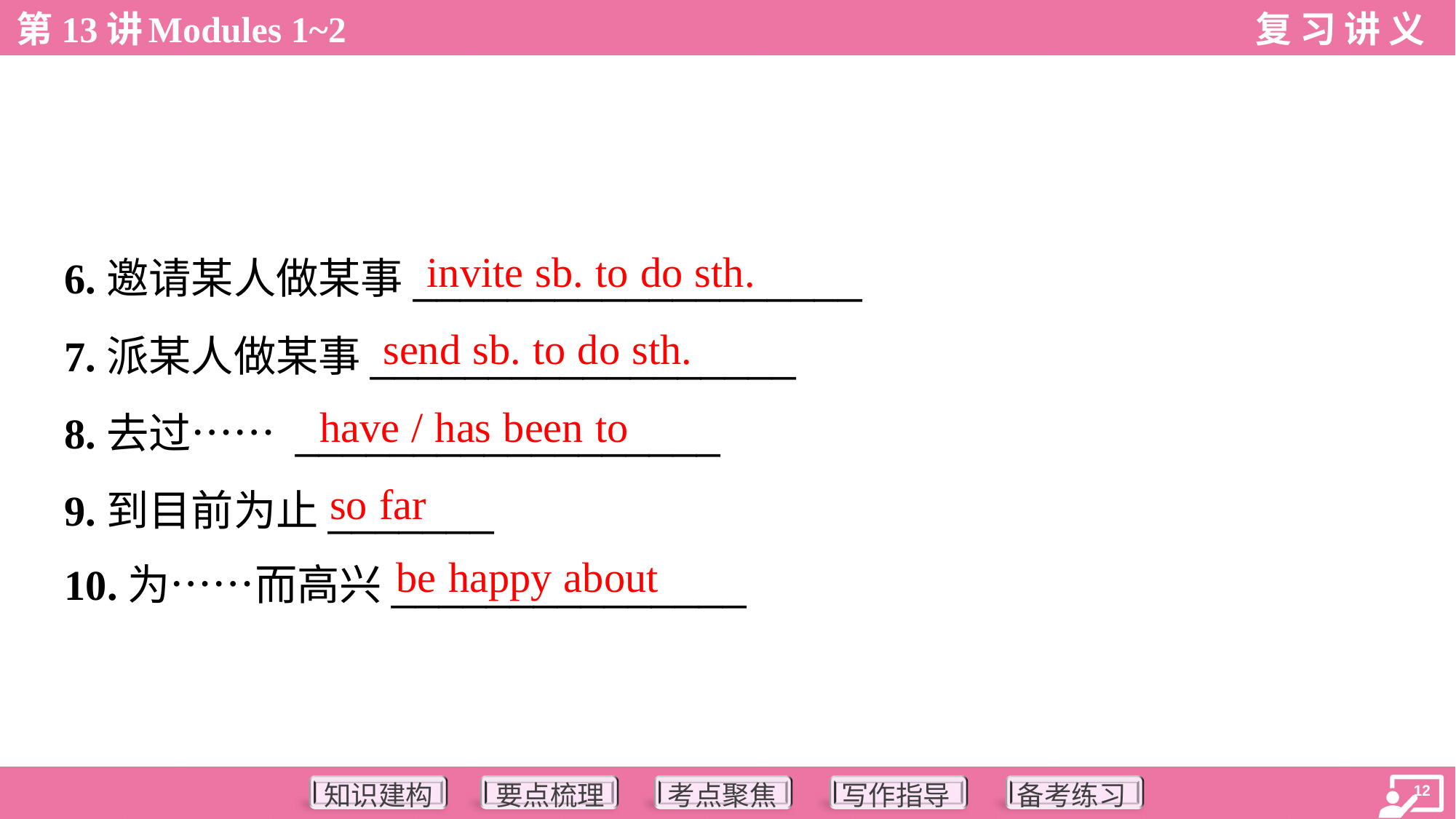

invite sb. to do sth.
6.邀请某人做某事___________________
7.派某人做某事__________________
8.去过…… __________________
9.到目前为止_______
10.为……而高兴_______________
send sb. to do sth.
have / has been to
so far
be happy about